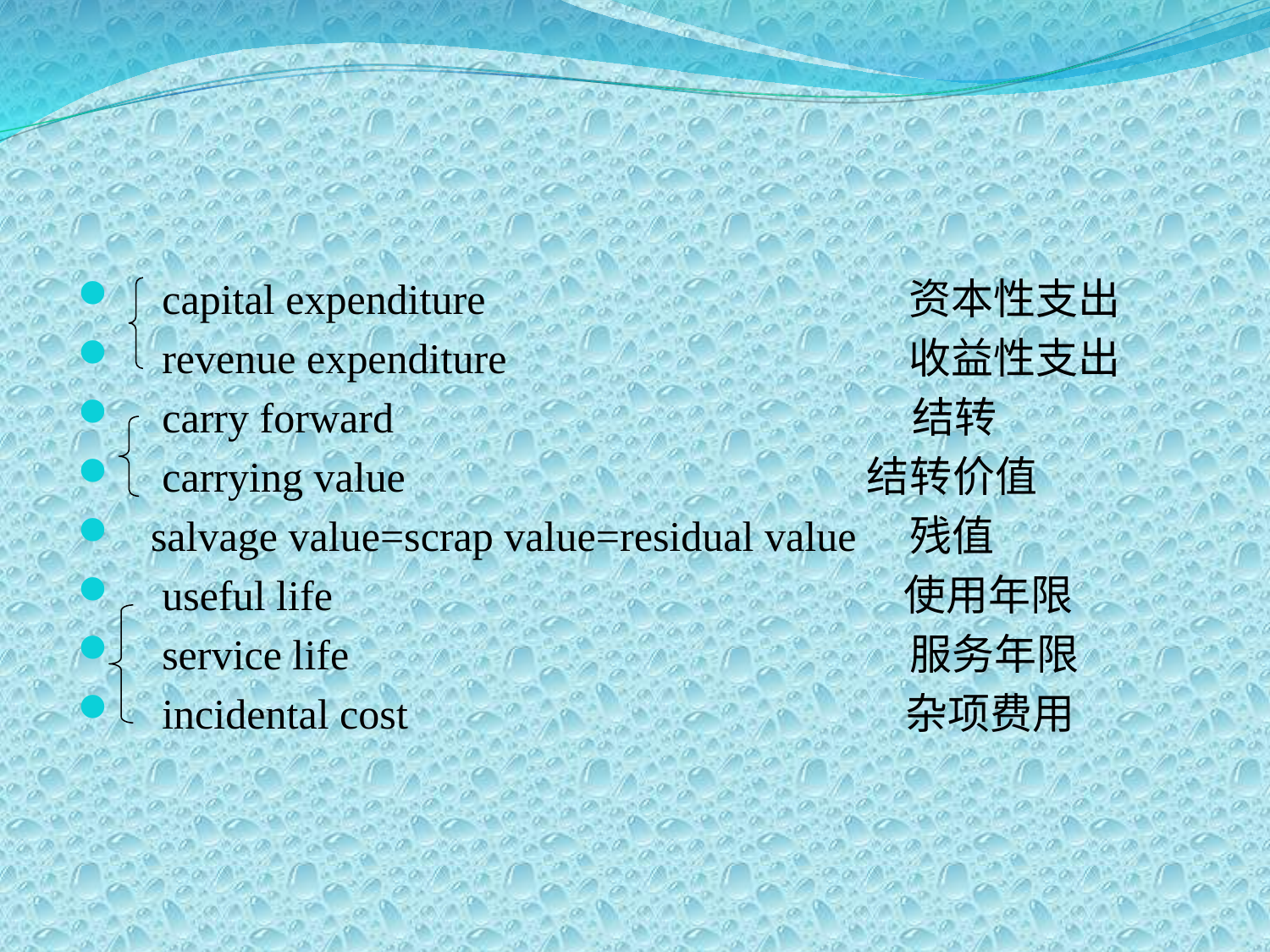

capital expenditure                                       资本性支出
    revenue expenditure                                     收益性支出
    carry forward                                                结转
    carrying value　                                           结转价值
   salvage value=scrap value=residual value　残值
    useful life                                                     使用年限
    service life                                                    服务年限
    incidental cost                                              杂项费用